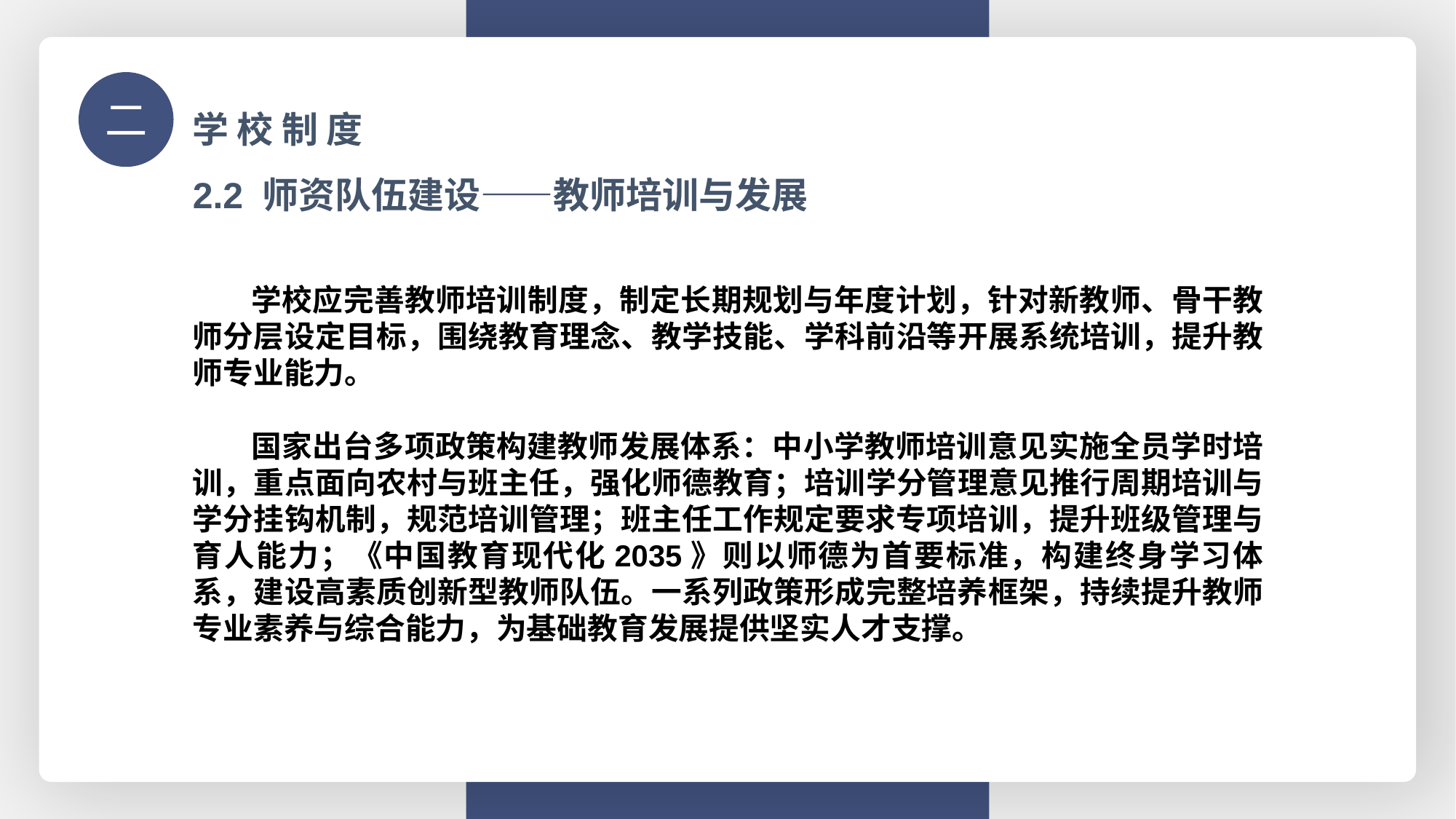

学 校 制 度
二
2.2 师资队伍建设——教师培训与发展
        学校应完善教师培训制度，制定长期规划与年度计划，针对新教师、骨干教师分层设定目标，围绕教育理念、教学技能、学科前沿等开展系统培训，提升教师专业能力。

       国家出台多项政策构建教师发展体系：中小学教师培训意见实施全员学时培训，重点面向农村与班主任，强化师德教育；培训学分管理意见推行周期培训与学分挂钩机制，规范培训管理；班主任工作规定要求专项培训，提升班级管理与育人能力；《中国教育现代化2035》则以师德为首要标准，构建终身学习体系，建设高素质创新型教师队伍。一系列政策形成完整培养框架，持续提升教师专业素养与综合能力，为基础教育发展提供坚实人才支撑。